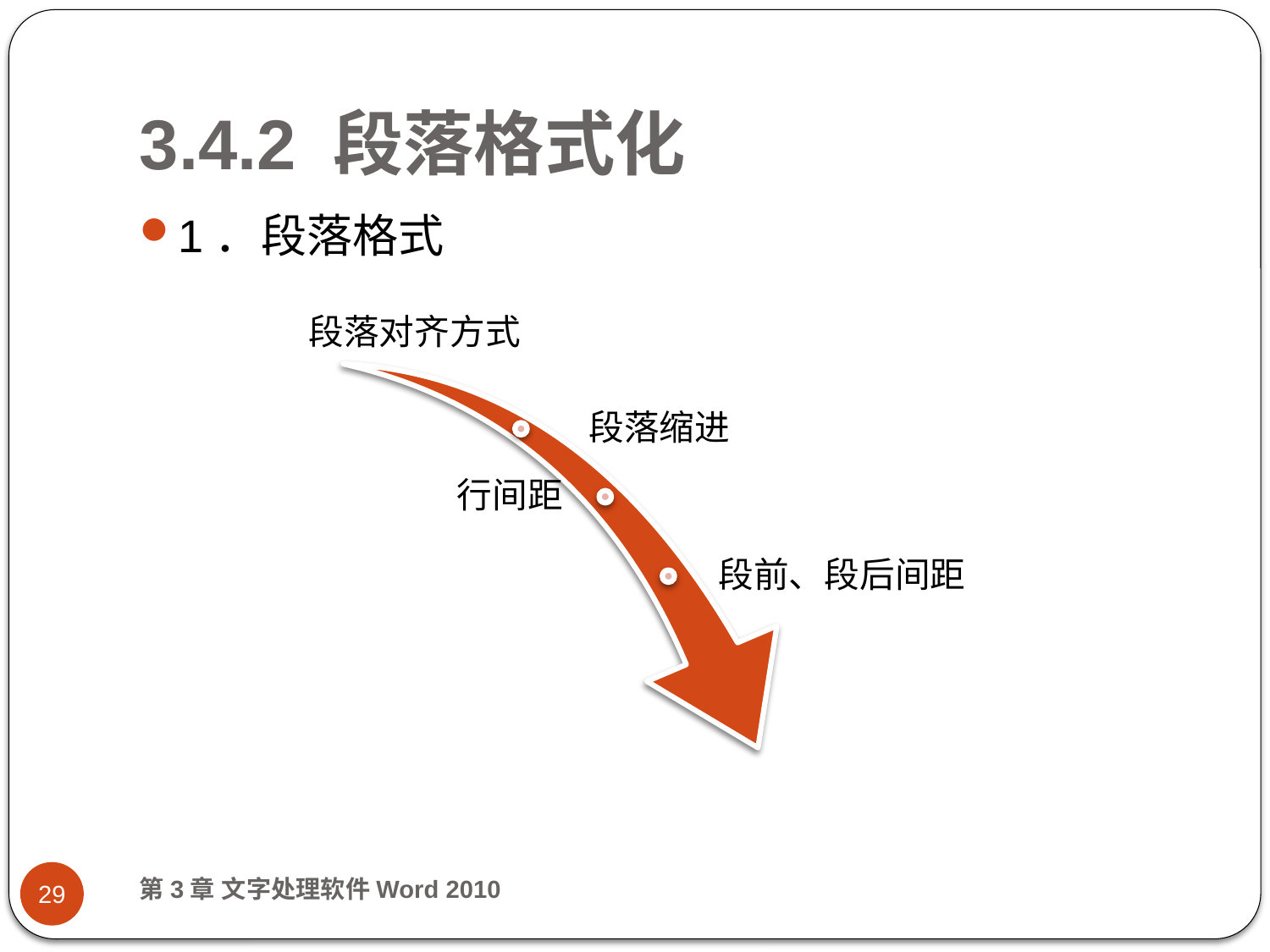

# 3.4.2 段落格式化
1．段落格式

段落对齐方式
段落缩进
行间距
      段前、段后间距

第3章 文字处理软件Word 2010
29